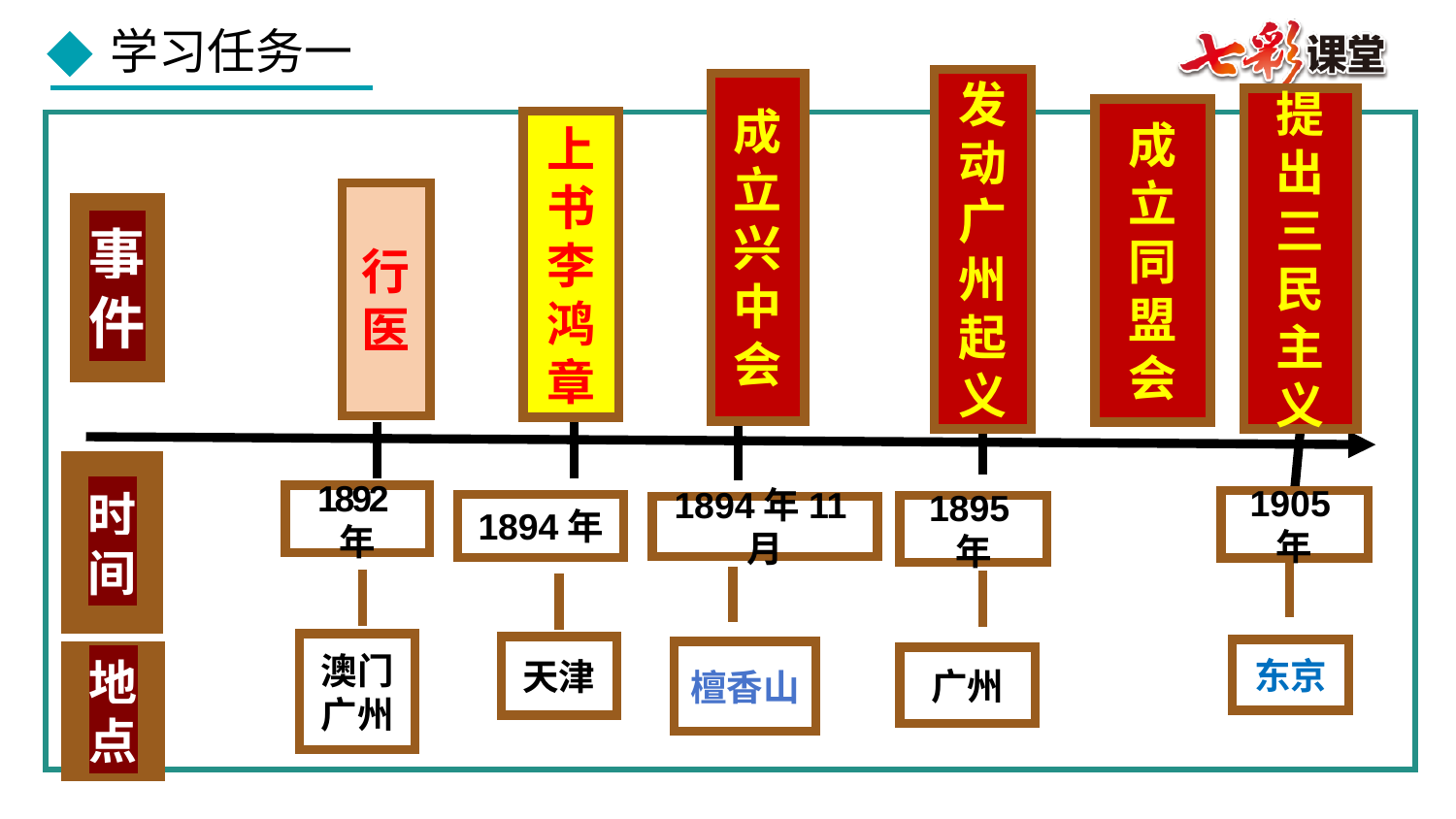

发动广州起义
成立兴中会
提出三民主义
成立同盟会
上书李鸿章
行医
事件
时间
1892年
1905年
1894年
1895年
1894年11月
澳门广州
天津
东京
檀香山
地点
广州